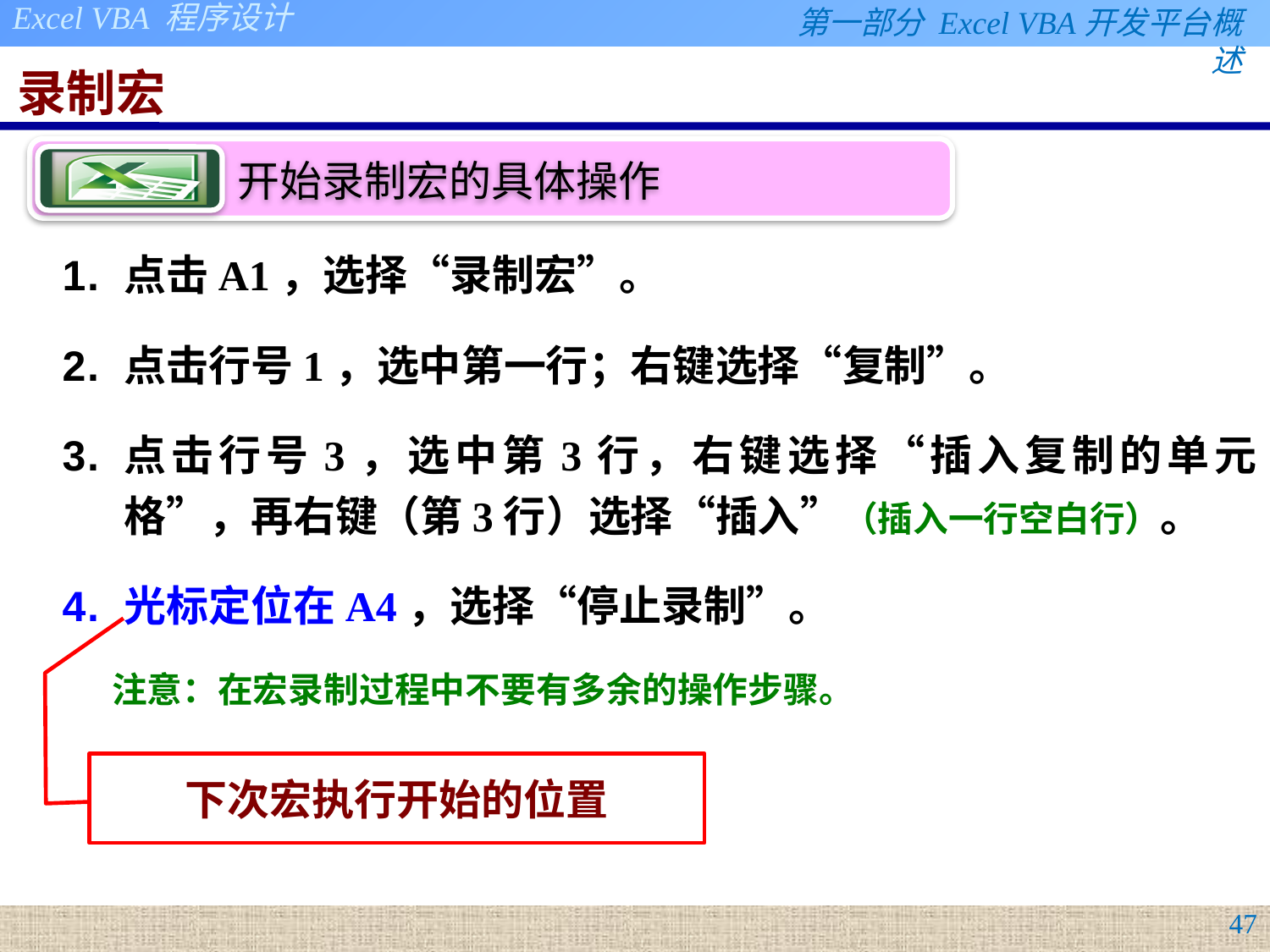

# 录制宏
开始录制宏的具体操作
点击A1，选择“录制宏”。
点击行号1，选中第一行；右键选择“复制”。
点击行号3，选中第3行，右键选择“插入复制的单元格”，再右键（第3行）选择“插入”（插入一行空白行）。
光标定位在A4，选择“停止录制”。
注意：在宏录制过程中不要有多余的操作步骤。
下次宏执行开始的位置